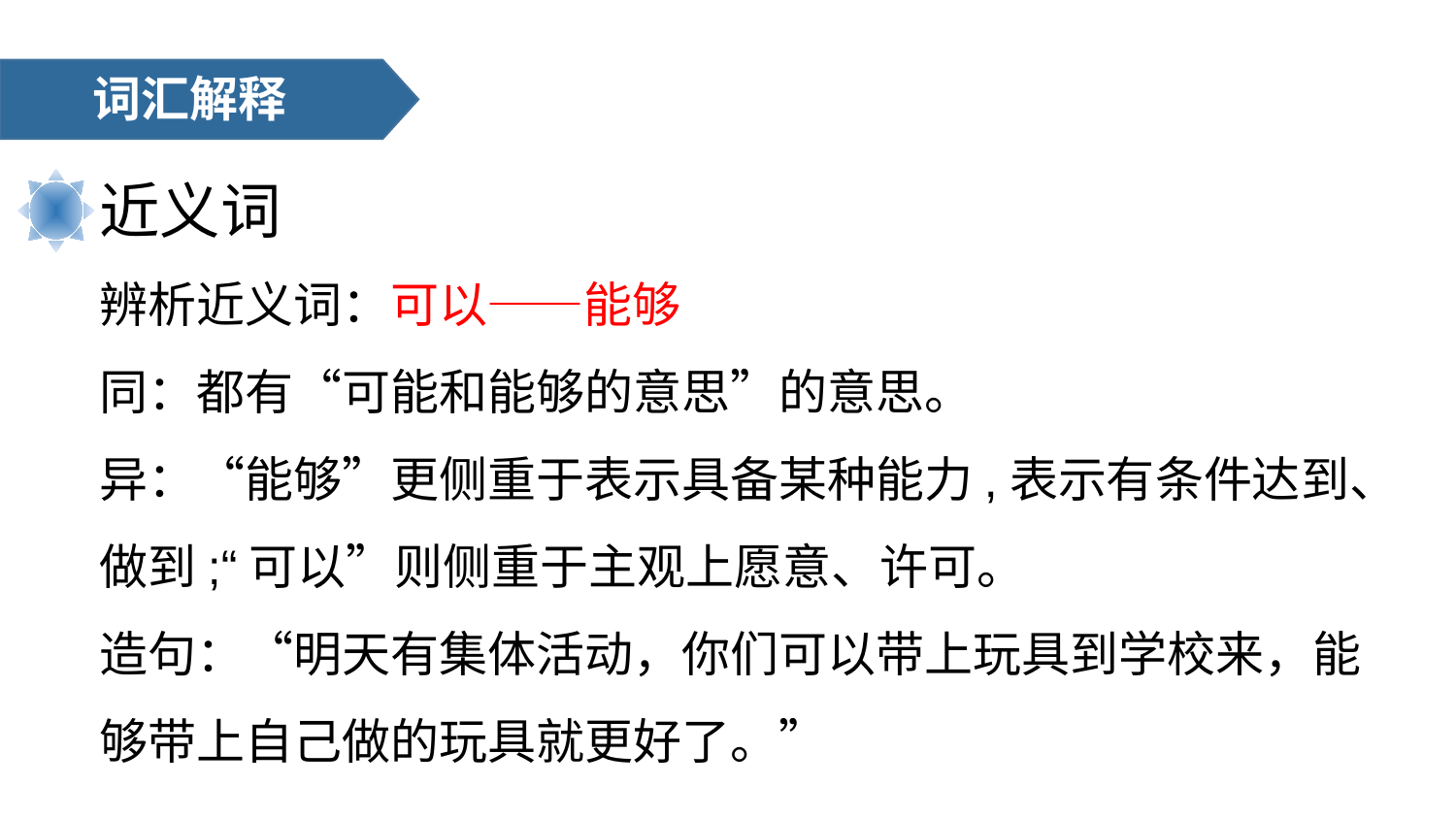

词汇解释
近义词
辨析近义词：可以——能够
同：都有“可能和能够的意思”的意思。
异：“能够”更侧重于表示具备某种能力,表示有条件达到、做到;“可以”则侧重于主观上愿意、许可。
造句：“明天有集体活动，你们可以带上玩具到学校来，能够带上自己做的玩具就更好了。”